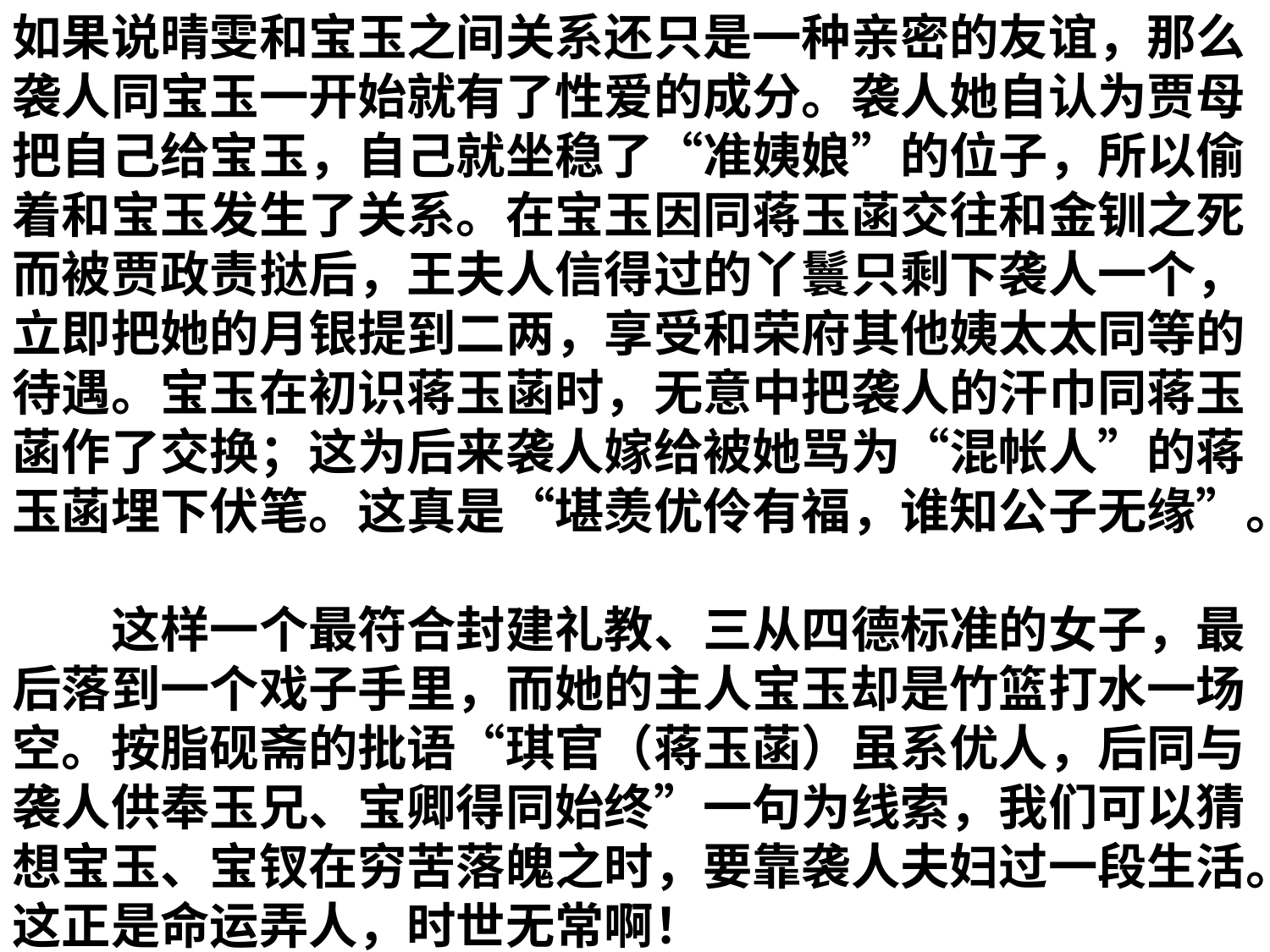

如果说晴雯和宝玉之间关系还只是一种亲密的友谊，那么袭人同宝玉一开始就有了性爱的成分。袭人她自认为贾母把自己给宝玉，自己就坐稳了“准姨娘”的位子，所以偷着和宝玉发生了关系。在宝玉因同蒋玉菡交往和金钏之死而被贾政责挞后，王夫人信得过的丫鬟只剩下袭人一个，立即把她的月银提到二两，享受和荣府其他姨太太同等的待遇。宝玉在初识蒋玉菡时，无意中把袭人的汗巾同蒋玉菡作了交换；这为后来袭人嫁给被她骂为“混帐人”的蒋玉菡埋下伏笔。这真是“堪羡优伶有福，谁知公子无缘”。
　　这样一个最符合封建礼教、三从四德标准的女子，最后落到一个戏子手里，而她的主人宝玉却是竹篮打水一场空。按脂砚斋的批语“琪官（蒋玉菡）虽系优人，后同与袭人供奉玉兄、宝卿得同始终”一句为线索，我们可以猜想宝玉、宝钗在穷苦落魄之时，要靠袭人夫妇过一段生活。这正是命运弄人，时世无常啊！